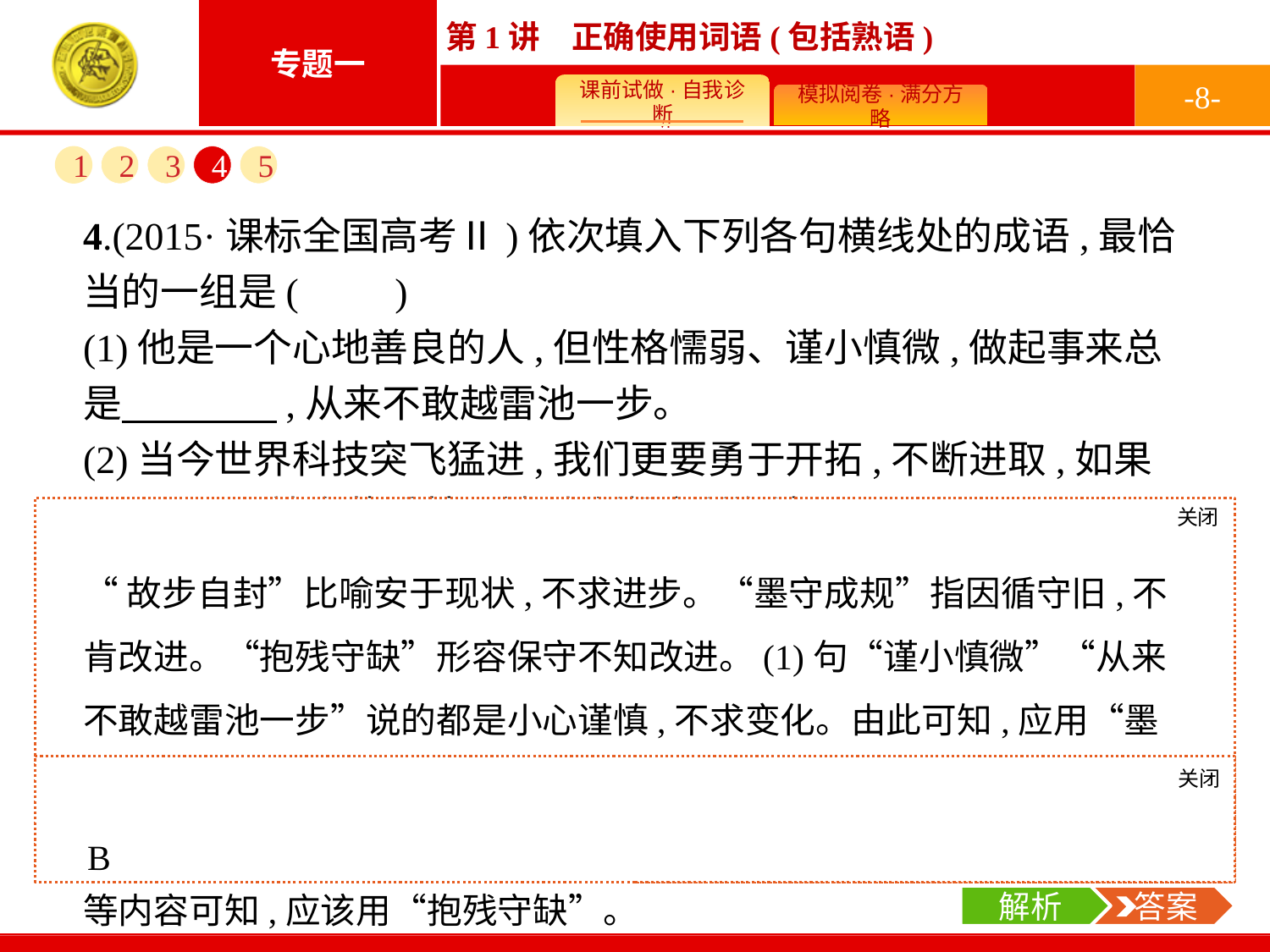

-8-
1
2
3
4
5
4.(2015·课标全国高考Ⅱ)依次填入下列各句横线处的成语,最恰当的一组是(　　)
(1)他是一个心地善良的人,但性格懦弱、谨小慎微,做起事来总是　　　　,从来不敢越雷池一步。
(2)当今世界科技突飞猛进,我们更要勇于开拓,不断进取,如果　　　　,就会落后甚至被时代潮流所淘汰。
(3)要想让中国传统戏曲焕发出新的生命力,决不能满足于现状,　　　　,唯有创新才是弘扬戏曲文化的康庄大道。
A.故步自封	墨守成规	抱残守缺
B.墨守成规	故步自封	抱残守缺
C.抱残守缺	故步自封	墨守成规
D.墨守成规	抱残守缺	故步自封

关闭
解析

“故步自封”比喻安于现状,不求进步。“墨守成规”指因循守旧,不肯改进。“抱残守缺”形容保守不知改进。(1)句“谨小慎微”“从来不敢越雷池一步”说的都是小心谨慎,不求变化。由此可知,应用“墨守成规”。根据(2)句“勇于开拓,不断进取”可知这与不求进步有关,应该用“故步自封”。根据(3)句“决不能满足于现状”“唯有创新”等内容可知,应该用“抱残守缺”。

关闭
解析
  答案

B
解析
  答案